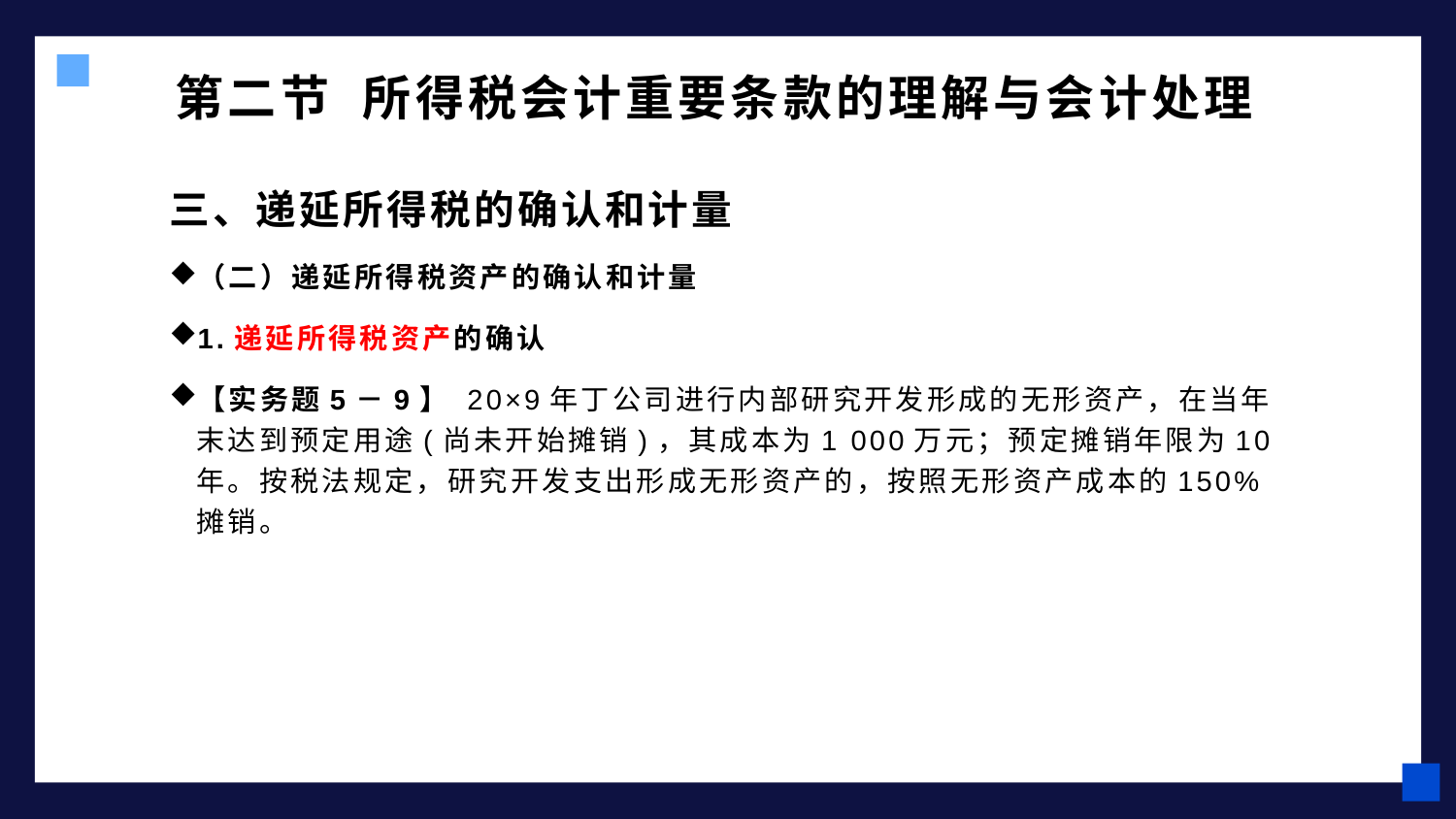

# 第二节  所得税会计重要条款的理解与会计处理
三、递延所得税的确认和计量
（二）递延所得税资产的确认和计量
1.递延所得税资产的确认
【实务题5－9】 20×9年丁公司进行内部研究开发形成的无形资产，在当年末达到预定用途(尚未开始摊销)，其成本为1 000万元；预定摊销年限为10年。按税法规定，研究开发支出形成无形资产的，按照无形资产成本的150%摊销。